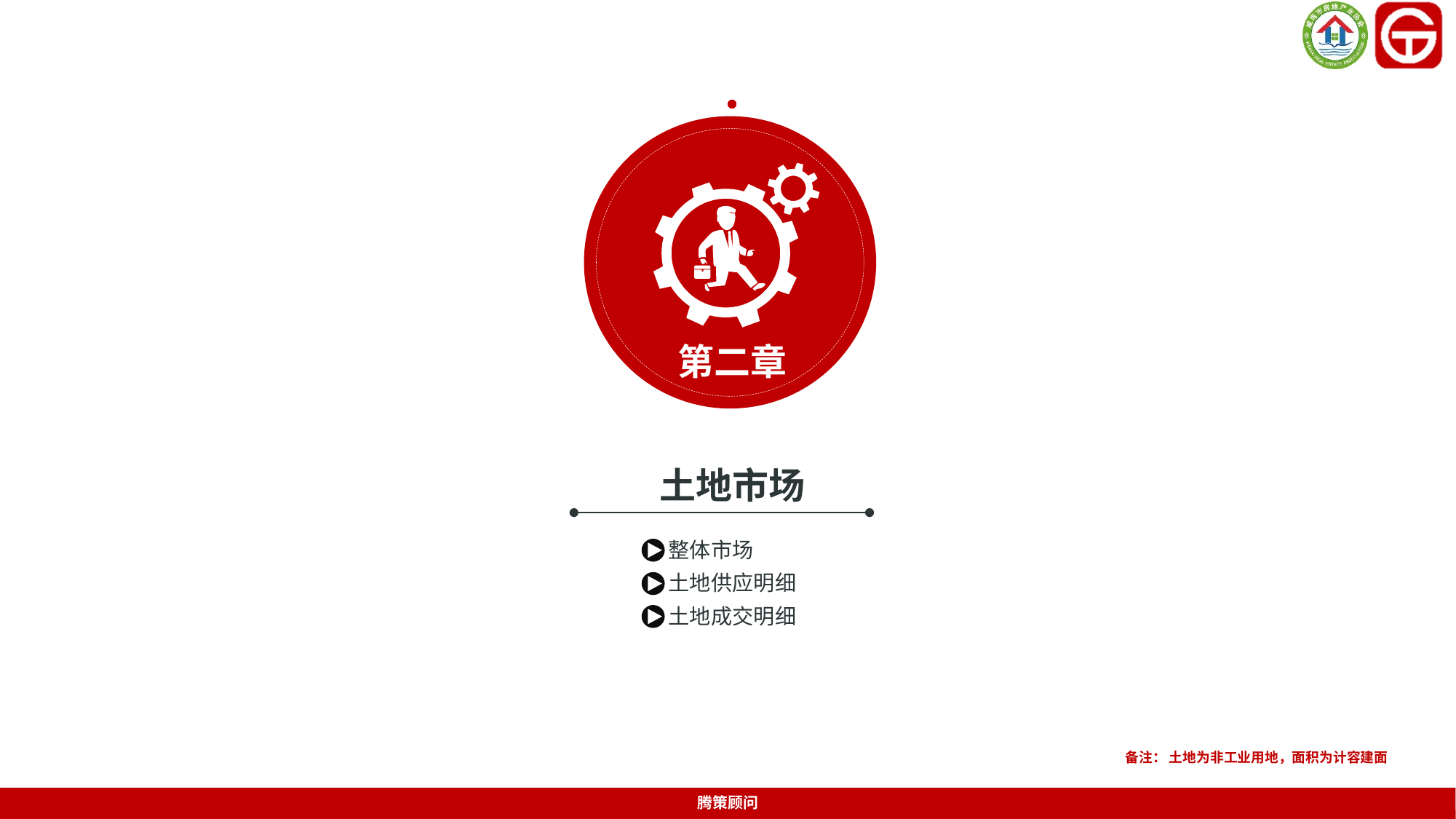

第二章
土地市场
整体市场

土地供应明细

土地成交明细

备注： 土地为非工业用地，面积为计容建面